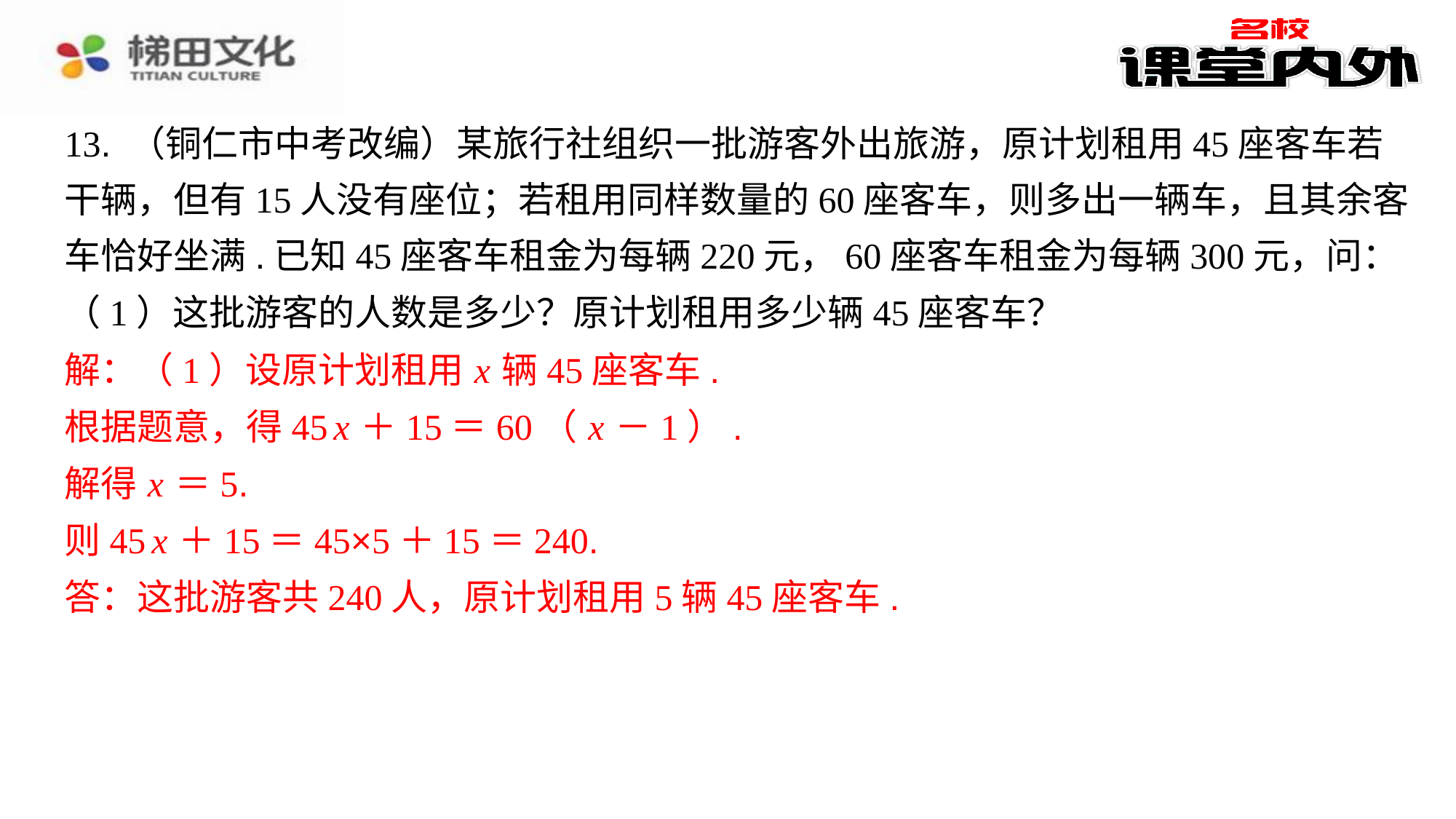

13. （铜仁市中考改编）某旅行社组织一批游客外出旅游，原计划租用45座客车若
干辆，但有15人没有座位；若租用同样数量的60座客车，则多出一辆车，且其余客
车恰好坐满.已知45座客车租金为每辆220元，60座客车租金为每辆300元，问：
（1）这批游客的人数是多少？原计划租用多少辆45座客车？
解：（1）设原计划租用 x 辆45座客车.
根据题意，得45 x ＋15＝60（ x －1）.
解得 x ＝5.
则45 x ＋15＝45×5＋15＝240.
答：这批游客共240人，原计划租用5辆45座客车.
解：（1）设原计划租用 x 辆45座客车.
根据题意，得45 x ＋15＝60（ x －1）.
解得 x ＝5.
则45 x ＋15＝45×5＋15＝240.
答：这批游客共240人，原计划租用5辆45座客车.